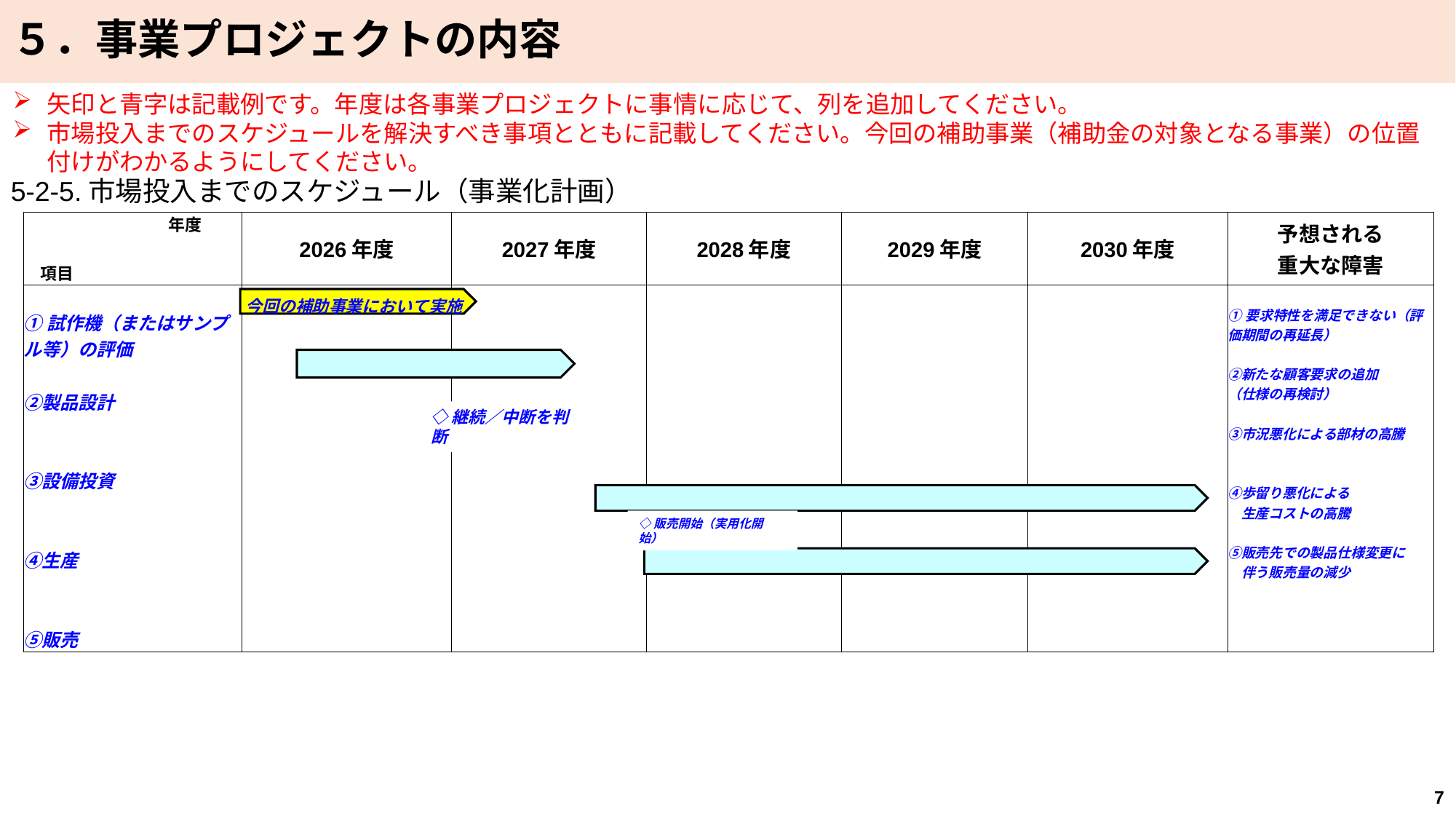

５．事業プロジェクトの内容

矢印と青字は記載例です。年度は各事業プロジェクトに事情に応じて、列を追加してください。
市場投入までのスケジュールを解決すべき事項とともに記載してください。今回の補助事業（補助金の対象となる事業）の位置付けがわかるようにしてください。
5-2-5.市場投入までのスケジュール（事業化計画）
| 年度 　項目 | 2026年度 | 2027年度 | 2028年度 | 2029年度 | 2030年度 | 予想される 重大な障害 |
| --- | --- | --- | --- | --- | --- | --- |
| ①試作機（またはサンプル等）の評価 ②製品設計 ③設備投資 ④生産 ⑤販売 |  |  |  |  |  | ①要求特性を満足できない（評価期間の再延長） ②新たな顧客要求の追加 （仕様の再検討） ③市況悪化による部材の高騰 ④歩留り悪化による 　生産コストの高騰 ⑤販売先での製品仕様変更に　 　伴う販売量の減少 |

今回の補助事業において実施

◇継続／中断を判断

◇販売開始（実用化開始）

7